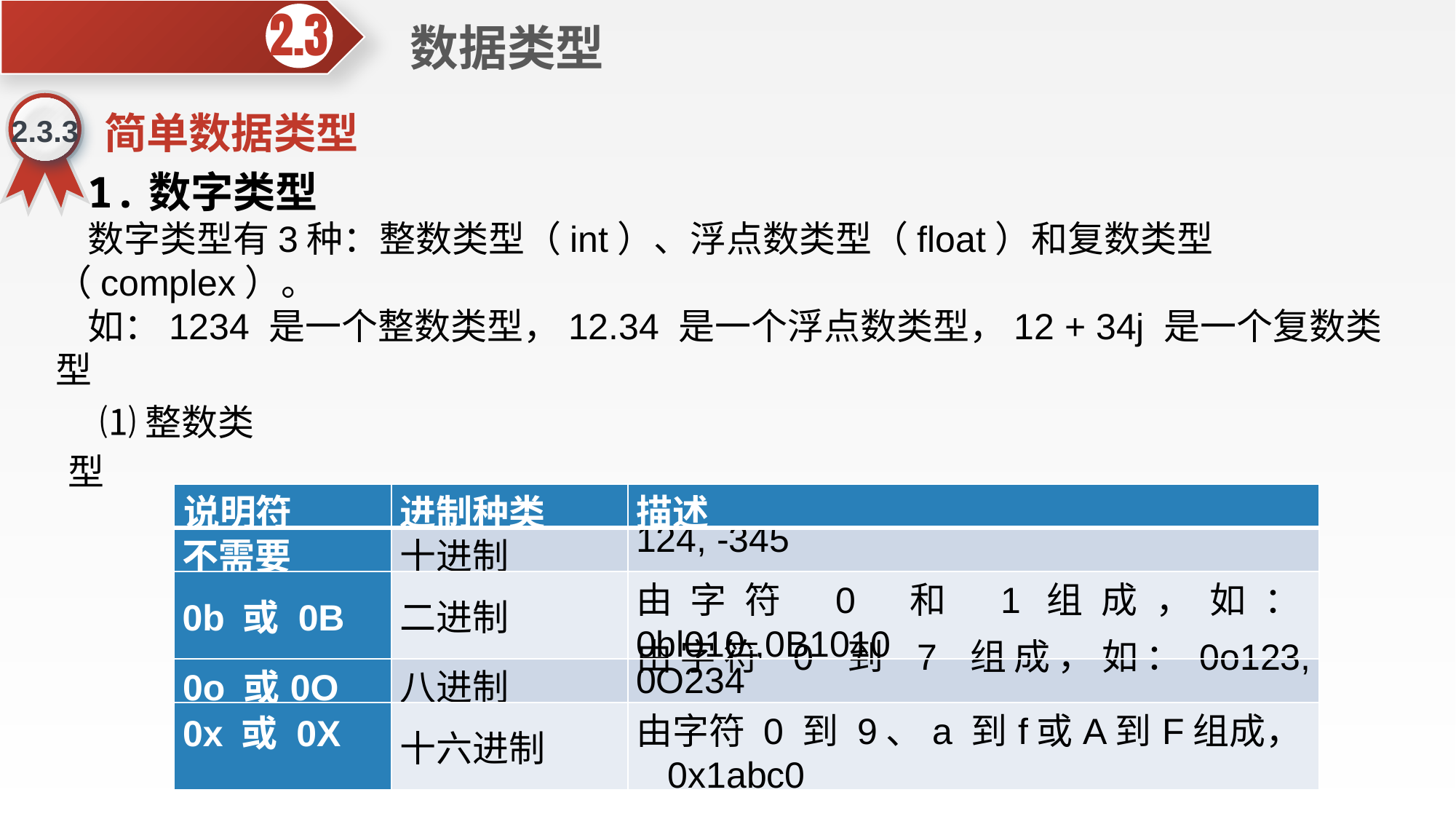

数据类型

2.3
简单数据类型

2.3.3
1.数字类型
数字类型有3种：整数类型（int）、浮点数类型（float）和复数类型（complex）。
如：1234 是一个整数类型，12.34 是一个浮点数类型，12 + 34j 是一个复数类型
⑴整数类型
| 说明符 | 进制种类 | 描述 |
| --- | --- | --- |
| 不需要 | 十进制 | 124, -345 |
| 0b 或 0B | 二进制 | 由字符 0 和 1组成，如：0bl010 ,0B1010 |
| 0o 或0O | 八进制 | 由字符 0 到 7 组成，如：0o123, 0O234 |
| 0x 或 0X | 十六进制 | 由字符 0 到 9、a 到f或A到F组成，0x1abc0 |